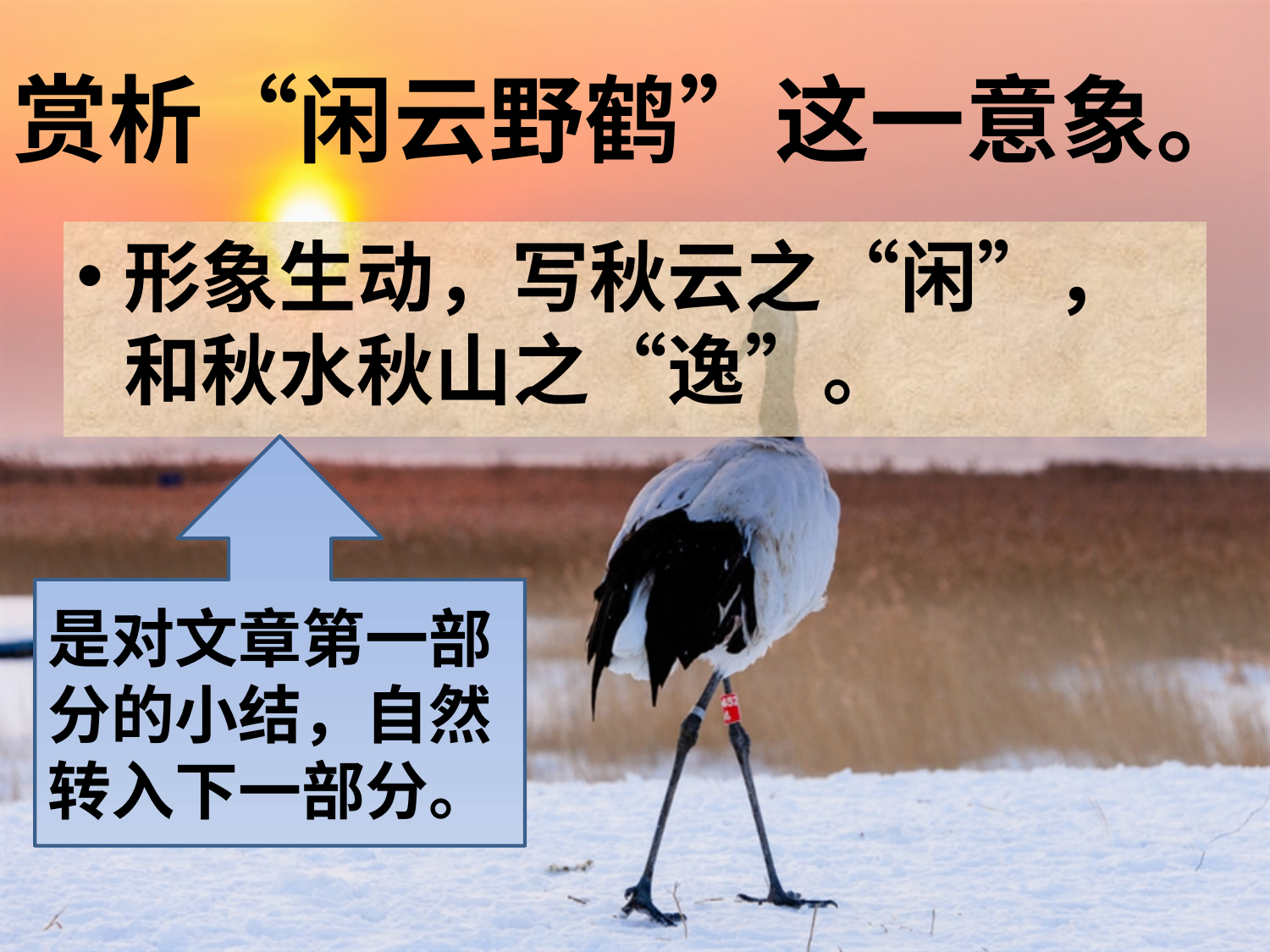

# 赏析“闲云野鹤”这一意象。
形象生动，写秋云之“闲”，和秋水秋山之“逸”。
是对文章第一部分的小结，自然转入下一部分。